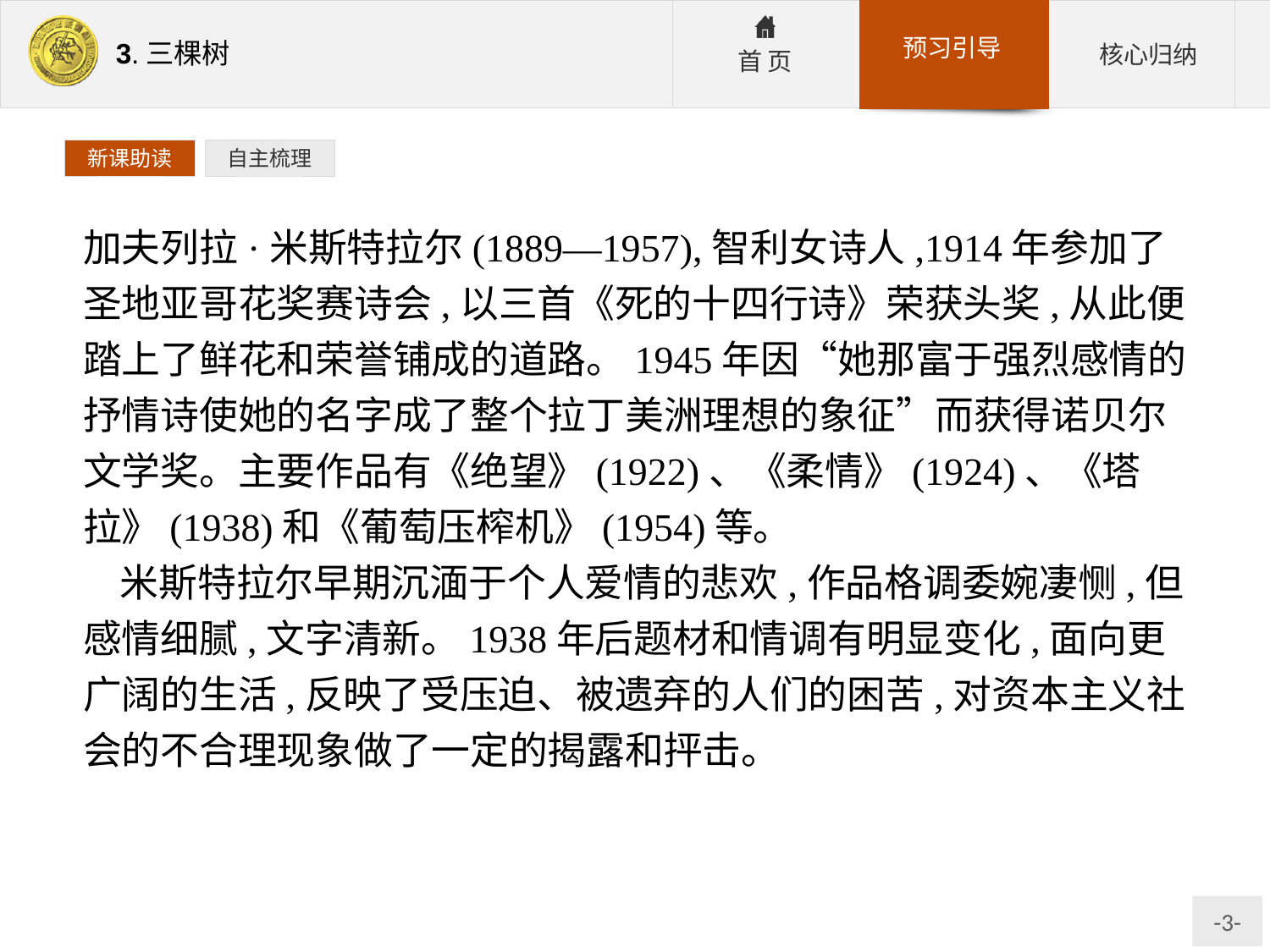

新课助读
自主梳理
加夫列拉·米斯特拉尔(1889—1957),智利女诗人,1914年参加了圣地亚哥花奖赛诗会,以三首《死的十四行诗》荣获头奖,从此便踏上了鲜花和荣誉铺成的道路。1945年因“她那富于强烈感情的抒情诗使她的名字成了整个拉丁美洲理想的象征”而获得诺贝尔文学奖。主要作品有《绝望》(1922)、《柔情》(1924)、《塔拉》(1938)和《葡萄压榨机》(1954)等。
米斯特拉尔早期沉湎于个人爱情的悲欢,作品格调委婉凄恻,但感情细腻,文字清新。1938年后题材和情调有明显变化,面向更广阔的生活,反映了受压迫、被遗弃的人们的困苦,对资本主义社会的不合理现象做了一定的揭露和抨击。